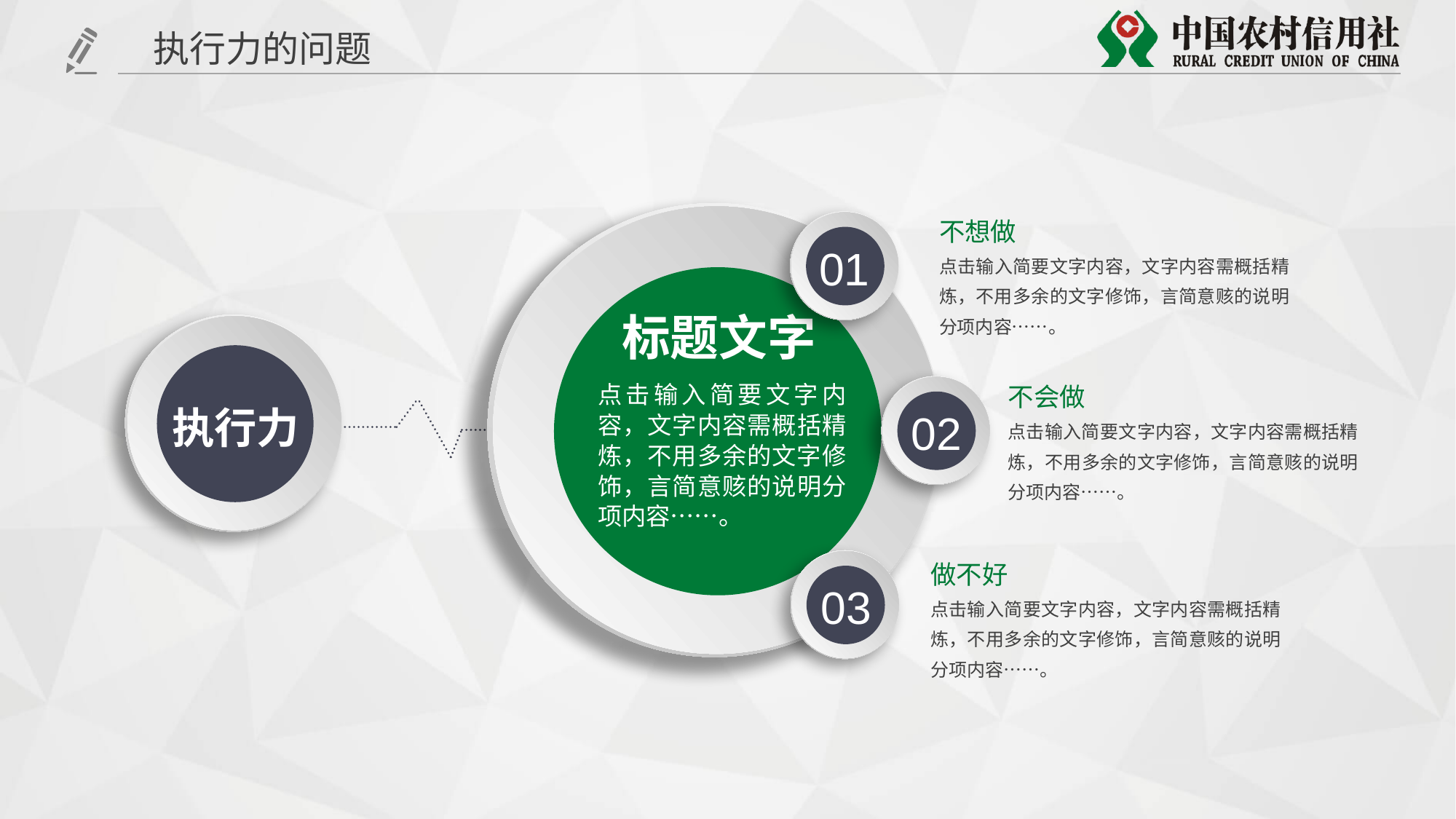

执行力的问题

标题文字
点击输入简要文字内容，文字内容需概括精炼，不用多余的文字修饰，言简意赅的说明分项内容……。

01
不想做
点击输入简要文字内容，文字内容需概括精炼，不用多余的文字修饰，言简意赅的说明分项内容……。

执行力

02
不会做
点击输入简要文字内容，文字内容需概括精炼，不用多余的文字修饰，言简意赅的说明分项内容……。

03
做不好
点击输入简要文字内容，文字内容需概括精炼，不用多余的文字修饰，言简意赅的说明分项内容……。